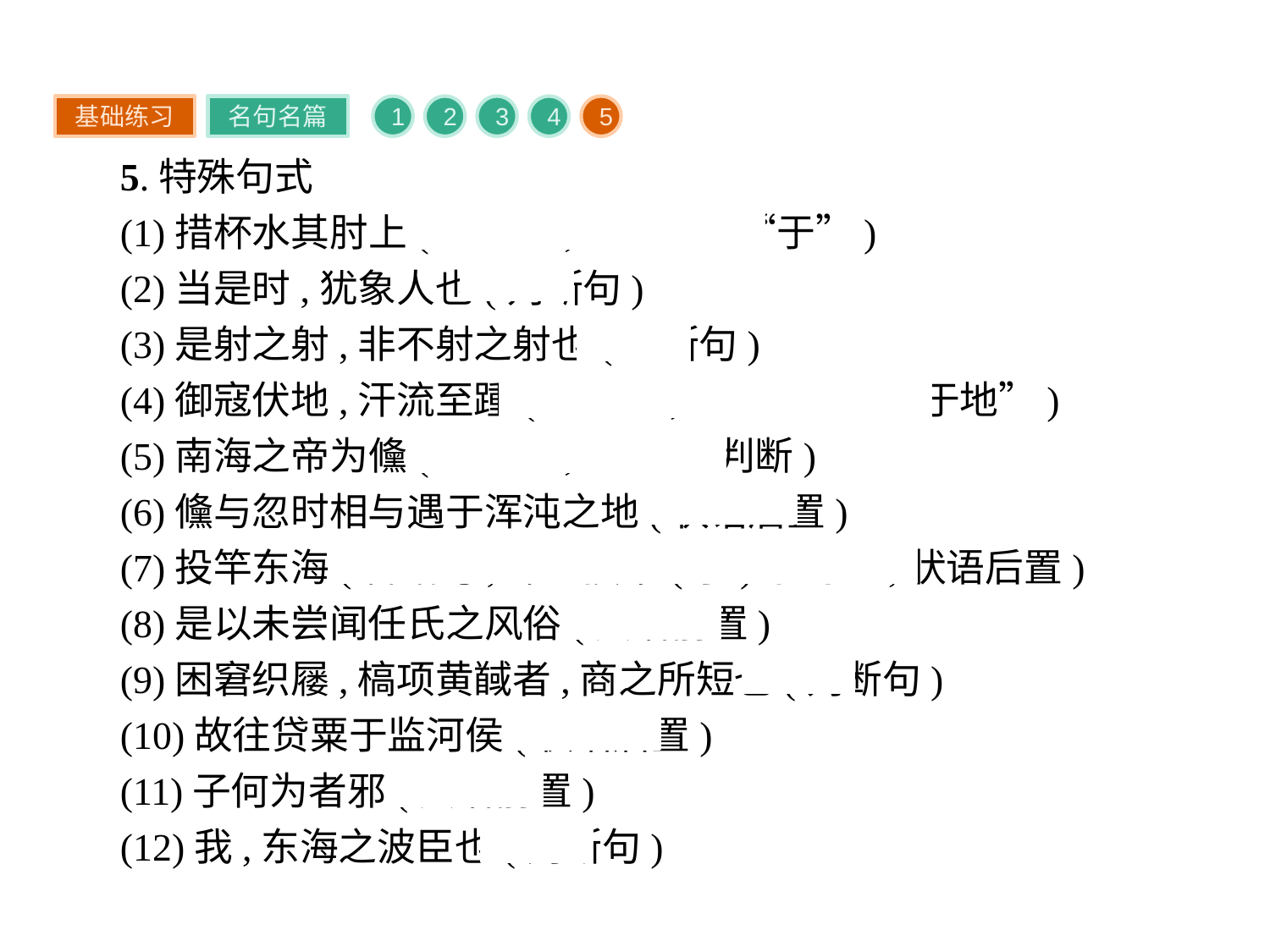

基础练习
名句名篇
1
2
3
4
5
5.特殊句式
(1)措杯水其肘上(省略句,省略介词“于”)
(2)当是时,犹象人也(判断句)
(3)是射之射,非不射之射也(判断句)
(4)御寇伏地,汗流至踵(省略句,可理解为“伏于地”)
(5)南海之帝为儵(判断句,“为”表判断)
(6)儵与忽时相与遇于浑沌之地(状语后置)
(7)投竿东海(省略句,即“投竿(于)东海”;状语后置)
(8)是以未尝闻任氏之风俗(宾语前置)
(9)困窘织屦,槁项黄馘者,商之所短也(判断句)
(10)故往贷粟于监河侯(状语后置)
(11)子何为者邪(宾语前置)
(12)我,东海之波臣也(判断句)